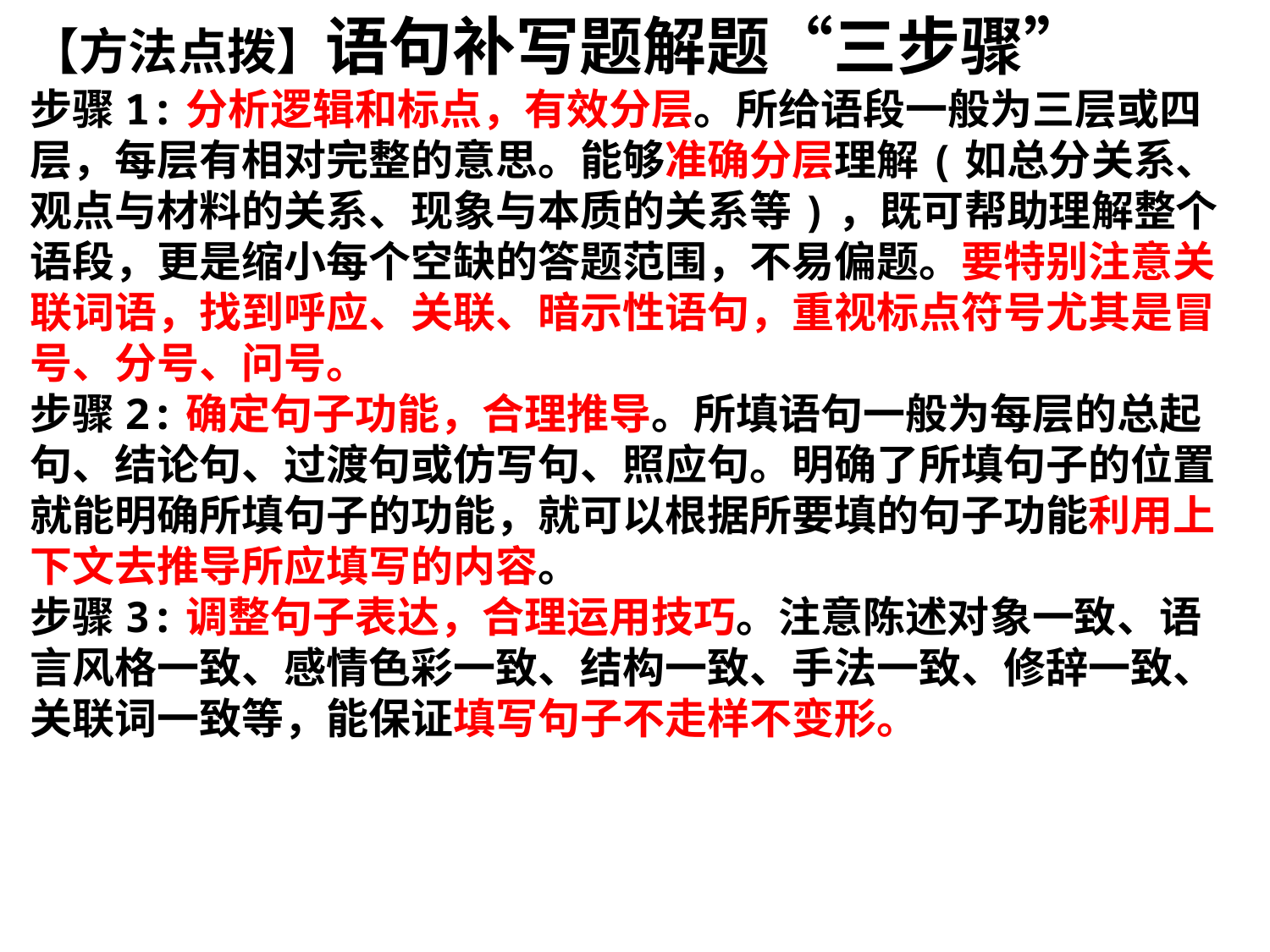

【方法点拨】语句补写题解题“三步骤”
步骤1:分析逻辑和标点，有效分层。所给语段一般为三层或四层，每层有相对完整的意思。能够准确分层理解(如总分关系、观点与材料的关系、现象与本质的关系等)，既可帮助理解整个语段，更是缩小每个空缺的答题范围，不易偏题。要特别注意关联词语，找到呼应、关联、暗示性语句，重视标点符号尤其是冒号、分号、问号。
步骤2:确定句子功能，合理推导。所填语句一般为每层的总起句、结论句、过渡句或仿写句、照应句。明确了所填句子的位置就能明确所填句子的功能，就可以根据所要填的句子功能利用上下文去推导所应填写的内容。
步骤3:调整句子表达，合理运用技巧。注意陈述对象一致、语言风格一致、感情色彩一致、结构一致、手法一致、修辞一致、关联词一致等，能保证填写句子不走样不变形。